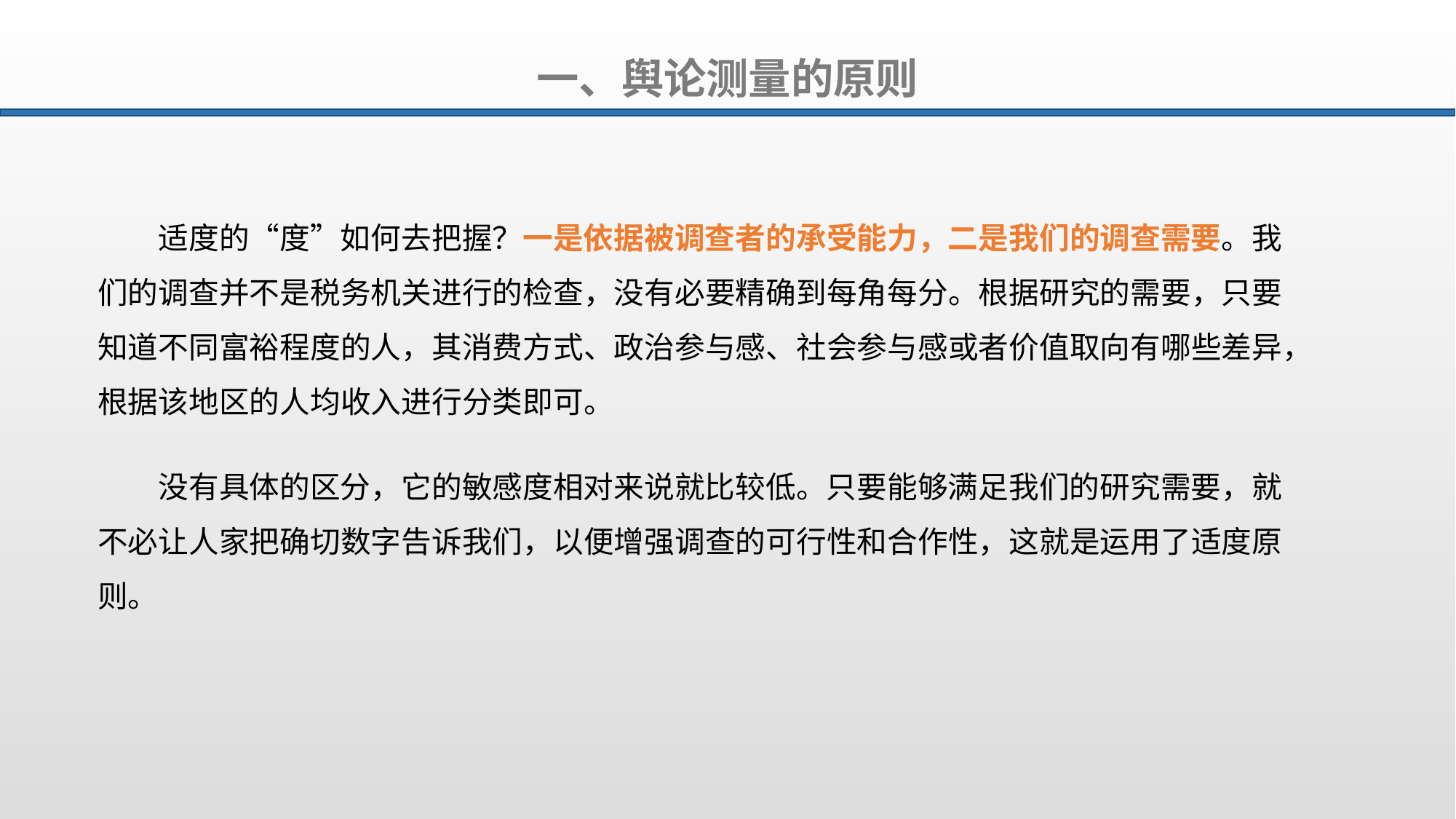

一、舆论测量的原则

适度的“度”如何去把握？一是依据被调查者的承受能力，二是我们的调查需要。我们的调查并不是税务机关进行的检查，没有必要精确到每角每分。根据研究的需要，只要知道不同富裕程度的人，其消费方式、政治参与感、社会参与感或者价值取向有哪些差异，根据该地区的人均收入进行分类即可。
没有具体的区分，它的敏感度相对来说就比较低。只要能够满足我们的研究需要，就不必让人家把确切数字告诉我们，以便增强调查的可行性和合作性，这就是运用了适度原则。